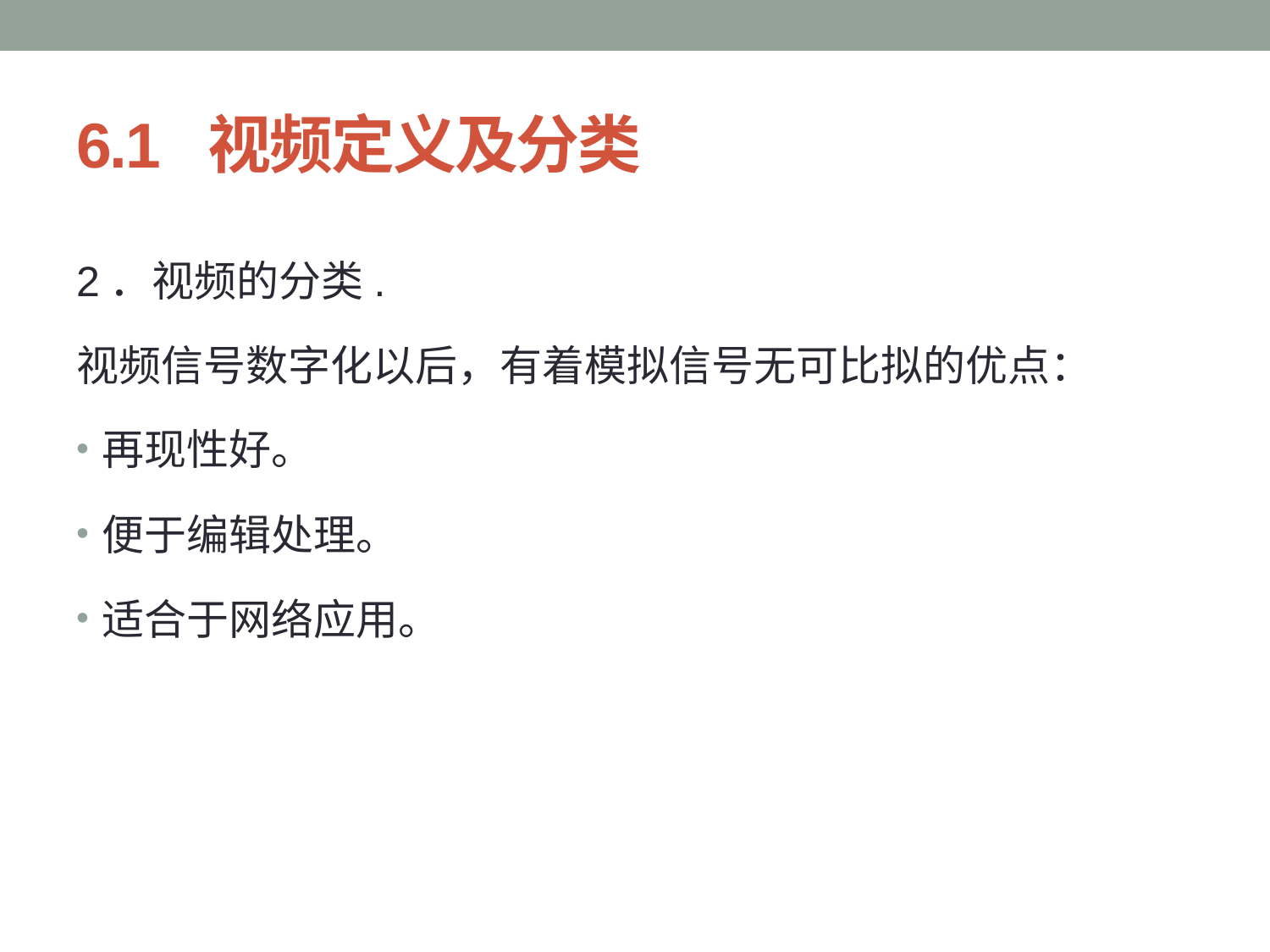

# 6.1  视频定义及分类
2．视频的分类.
视频信号数字化以后，有着模拟信号无可比拟的优点：
再现性好。
便于编辑处理。
适合于网络应用。